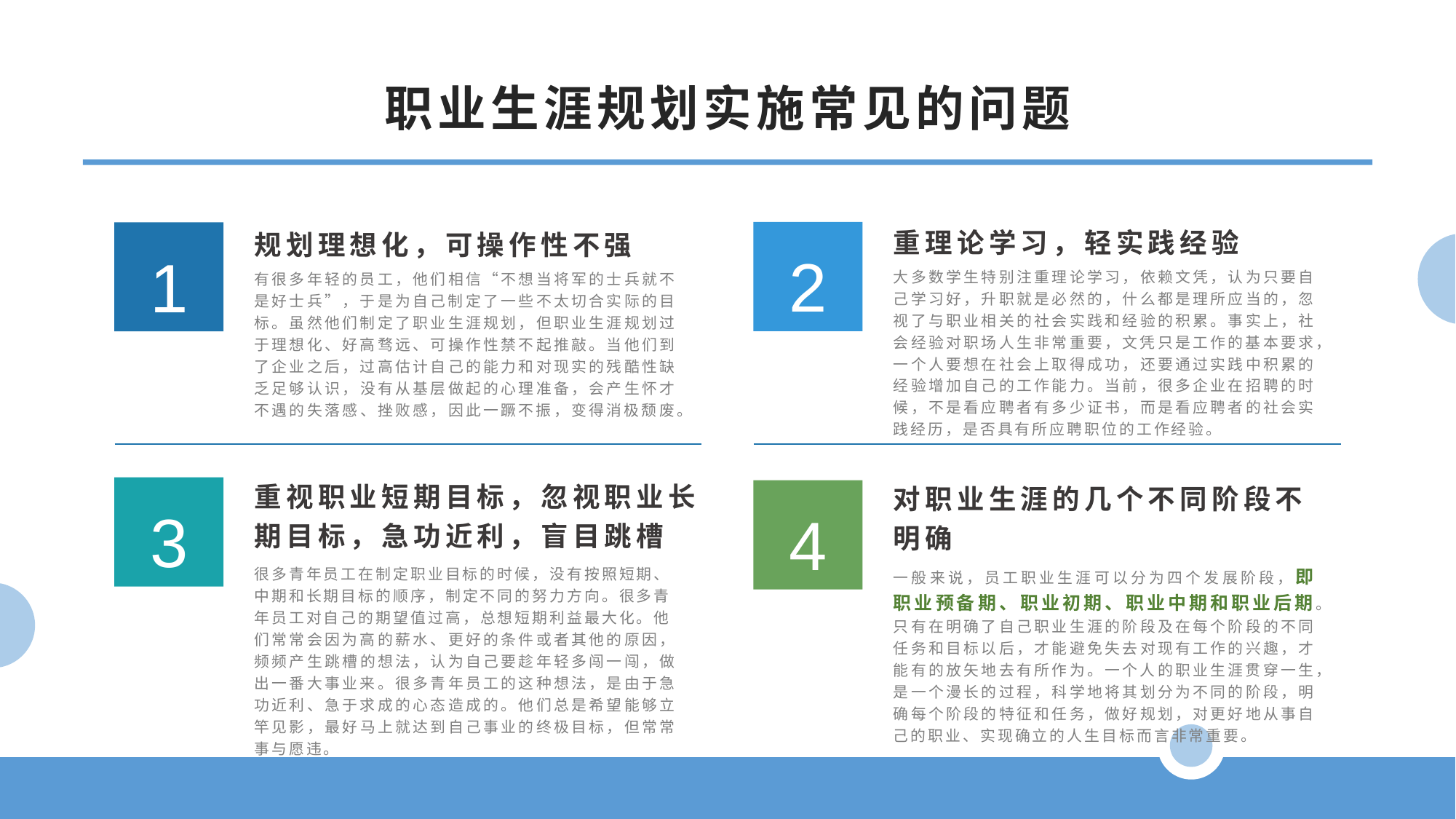

职业生涯规划实施常见的问题

重理论学习，轻实践经验
规划理想化，可操作性不强
2
1

大多数学生特别注重理论学习，依赖文凭，认为只要自己学习好，升职就是必然的，什么都是理所应当的，忽视了与职业相关的社会实践和经验的积累。事实上，社会经验对职场人生非常重要，文凭只是工作的基本要求，一个人要想在社会上取得成功，还要通过实践中积累的经验增加自己的工作能力。当前，很多企业在招聘的时候，不是看应聘者有多少证书，而是看应聘者的社会实践经历，是否具有所应聘职位的工作经验。
有很多年轻的员工，他们相信“不想当将军的士兵就不是好士兵”，于是为自己制定了一些不太切合实际的目标。虽然他们制定了职业生涯规划，但职业生涯规划过于理想化、好高骛远、可操作性禁不起推敲。当他们到了企业之后，过高估计自己的能力和对现实的残酷性缺乏足够认识，没有从基层做起的心理准备，会产生怀才不遇的失落感、挫败感，因此一蹶不振，变得消极颓废。
重视职业短期目标，忽视职业长期目标，急功近利，盲目跳槽
对职业生涯的几个不同阶段不明确
3
4
很多青年员工在制定职业目标的时候，没有按照短期、中期和长期目标的顺序，制定不同的努力方向。很多青年员工对自己的期望值过高，总想短期利益最大化。他
们常常会因为高的薪水、更好的条件或者其他的原因，频频产生跳槽的想法，认为自己要趁年轻多闯一闯，做出一番大事业来。很多青年员工的这种想法，是由于急功近利、急于求成的心态造成的。他们总是希望能够立竿见影，最好马上就达到自己事业的终极目标，但常常事与愿违。
一般来说，员工职业生涯可以分为四个发展阶段，即职业预备期、职业初期、职业中期和职业后期。只有在明确了自己职业生涯的阶段及在每个阶段的不同任务和目标以后，才能避免失去对现有工作的兴趣，才能有的放矢地去有所作为。一个人的职业生涯贯穿一生，是一个漫长的过程，科学地将其划分为不同的阶段，明确每个阶段的特征和任务，做好规划，对更好地从事自己的职业、实现确立的人生目标而言非常重要。